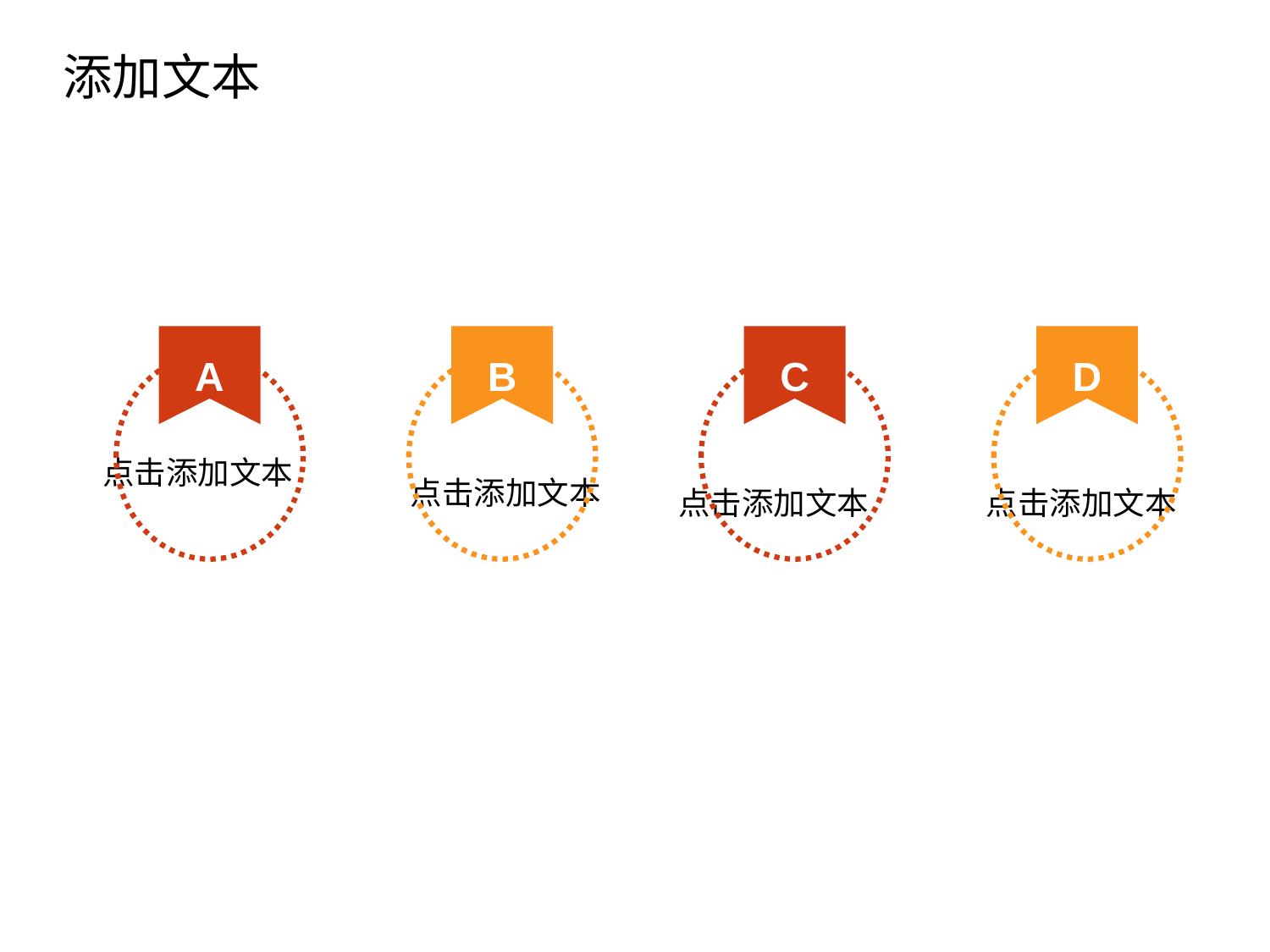

添加文本
点击添加文本
A
B
C
D

点击添加文本
点击添加文本
点击添加文本
点击添加文本
点击添加文本
点击添加文本
点击添加文本